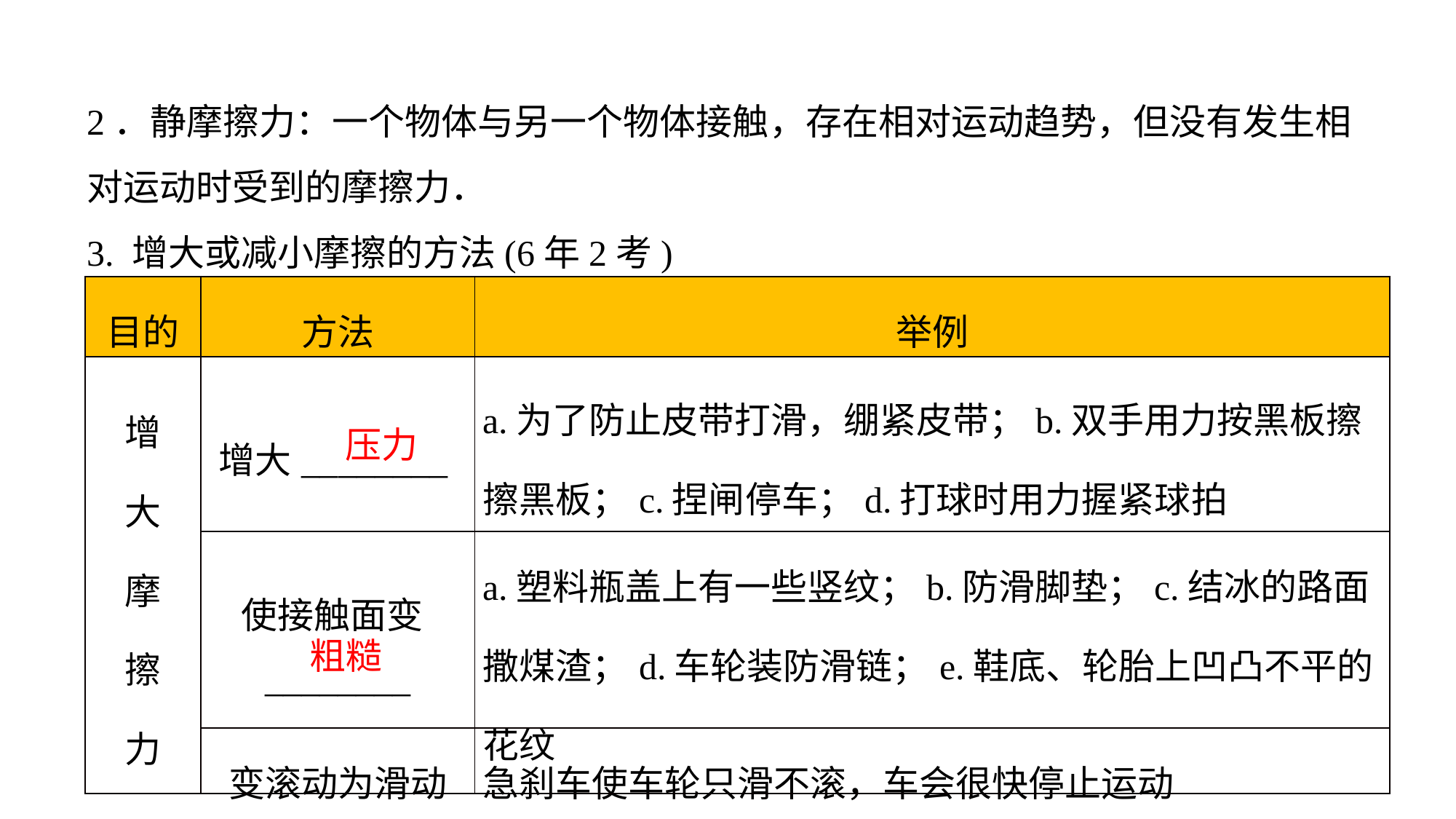

2．静摩擦力：一个物体与另一个物体接触，存在相对运动趋势，但没有发生相对运动时受到的摩擦力．
3. 增大或减小摩擦的方法(6年2考)
| 目的 | 方法 | 举例 |
| --- | --- | --- |
| 增 大 摩 擦 力 | 增大\_\_\_\_\_\_\_\_ | a.为了防止皮带打滑，绷紧皮带；b.双手用力按黑板擦擦黑板；c.捏闸停车；d.打球时用力握紧球拍 |
|  | 使接触面变\_\_\_\_\_\_\_\_ | a.塑料瓶盖上有一些竖纹；b.防滑脚垫；c.结冰的路面撒煤渣；d.车轮装防滑链；e.鞋底、轮胎上凹凸不平的花纹 |
|  | 变滚动为滑动 | 急刹车使车轮只滑不滚，车会很快停止运动 |
压力
粗糙